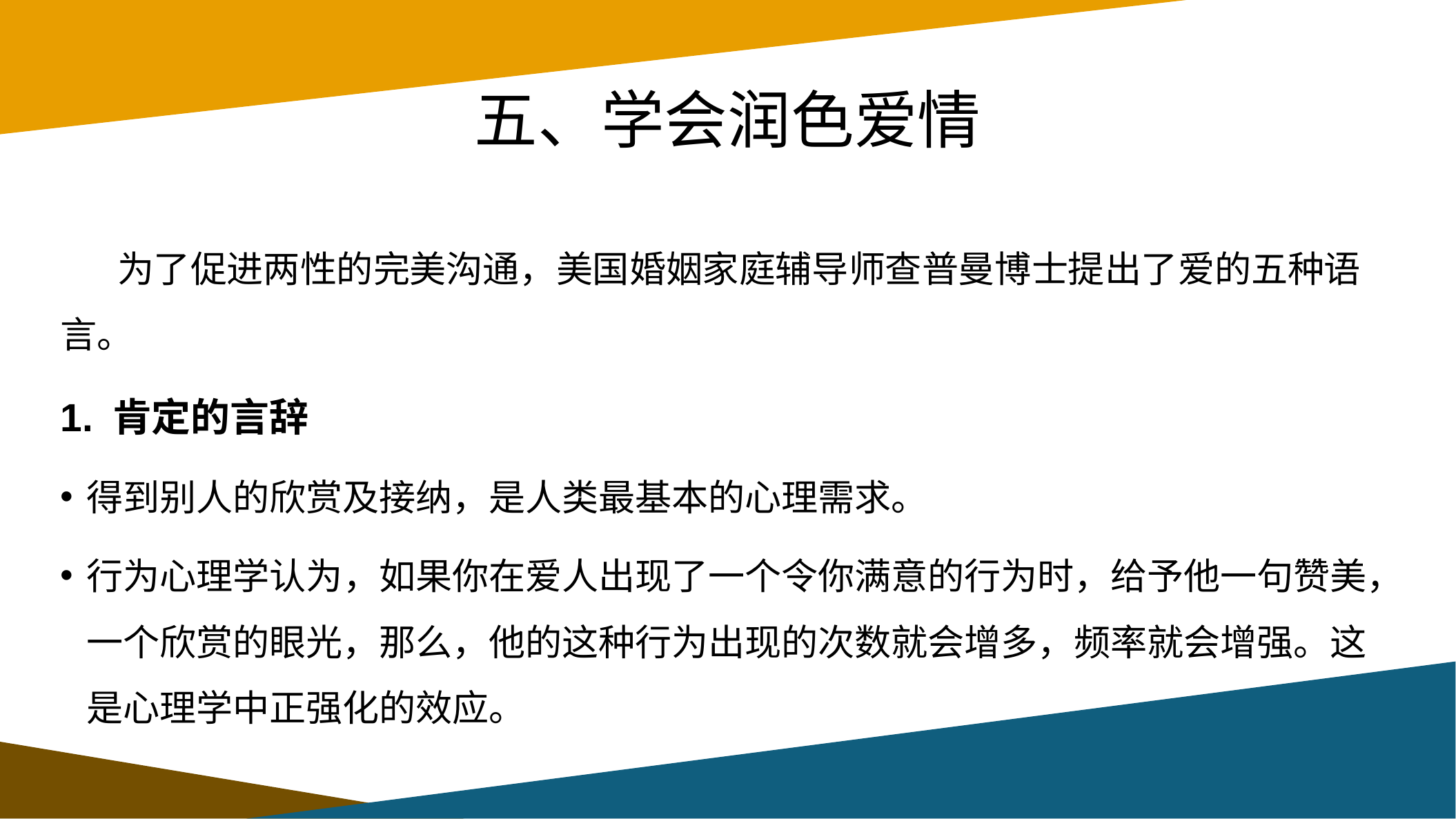

# 五、学会润色爱情
      为了促进两性的完美沟通，美国婚姻家庭辅导师查普曼博士提出了爱的五种语言。
1. 肯定的言辞
得到别人的欣赏及接纳，是人类最基本的心理需求。
行为心理学认为，如果你在爱人出现了一个令你满意的行为时，给予他一句赞美，一个欣赏的眼光，那么，他的这种行为出现的次数就会增多，频率就会增强。这是心理学中正强化的效应。